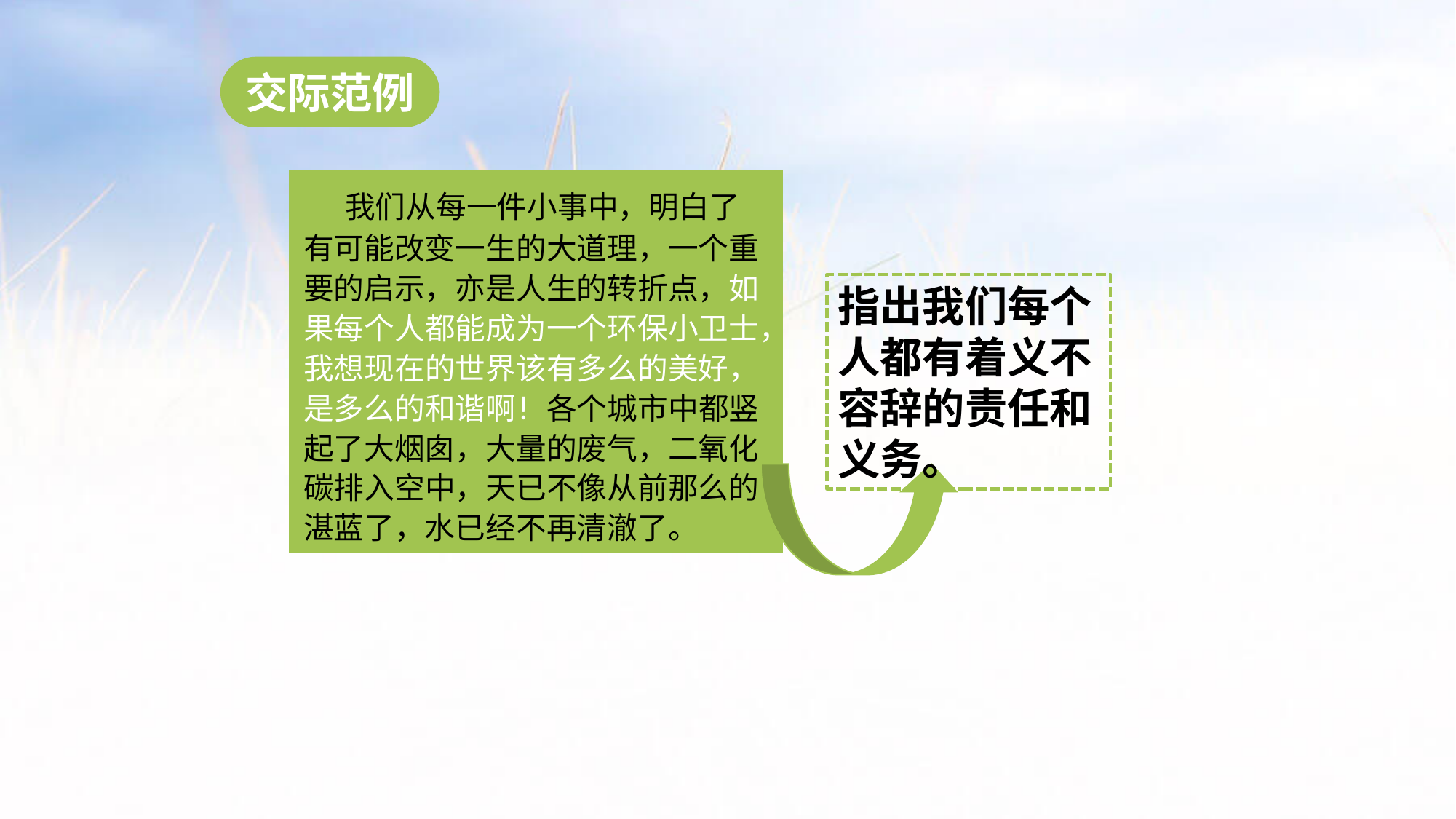

交际范例
    我们从每一件小事中，明白了有可能改变一生的大道理，一个重要的启示，亦是人生的转折点，如果每个人都能成为一个环保小卫士，我想现在的世界该有多么的美好，是多么的和谐啊！各个城市中都竖起了大烟囱，大量的废气，二氧化碳排入空中，天已不像从前那么的湛蓝了，水已经不再清澈了。
指出我们每个人都有着义不容辞的责任和义务。